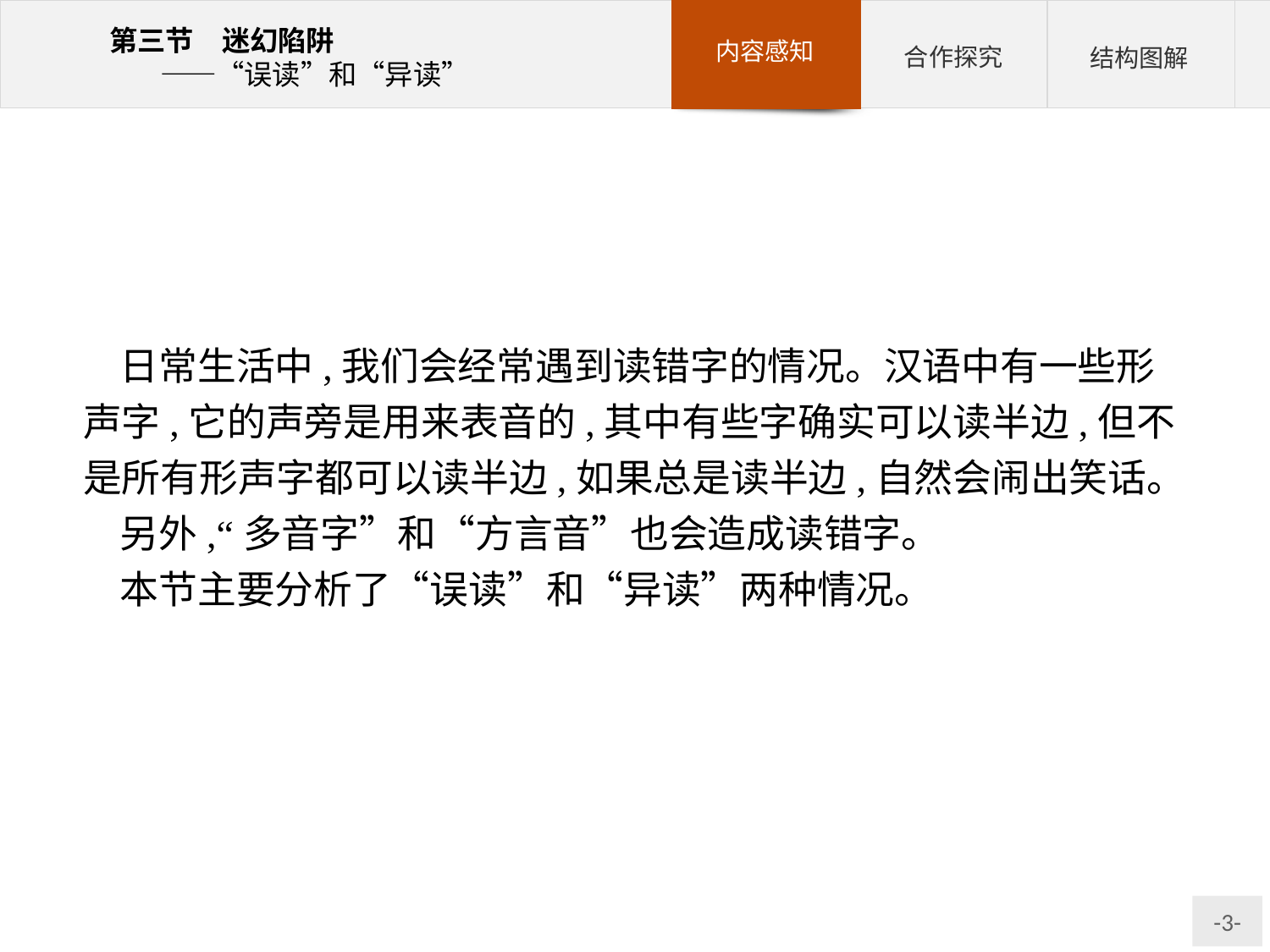

日常生活中,我们会经常遇到读错字的情况。汉语中有一些形声字,它的声旁是用来表音的,其中有些字确实可以读半边,但不是所有形声字都可以读半边,如果总是读半边,自然会闹出笑话。
另外,“多音字”和“方言音”也会造成读错字。
本节主要分析了“误读”和“异读”两种情况。